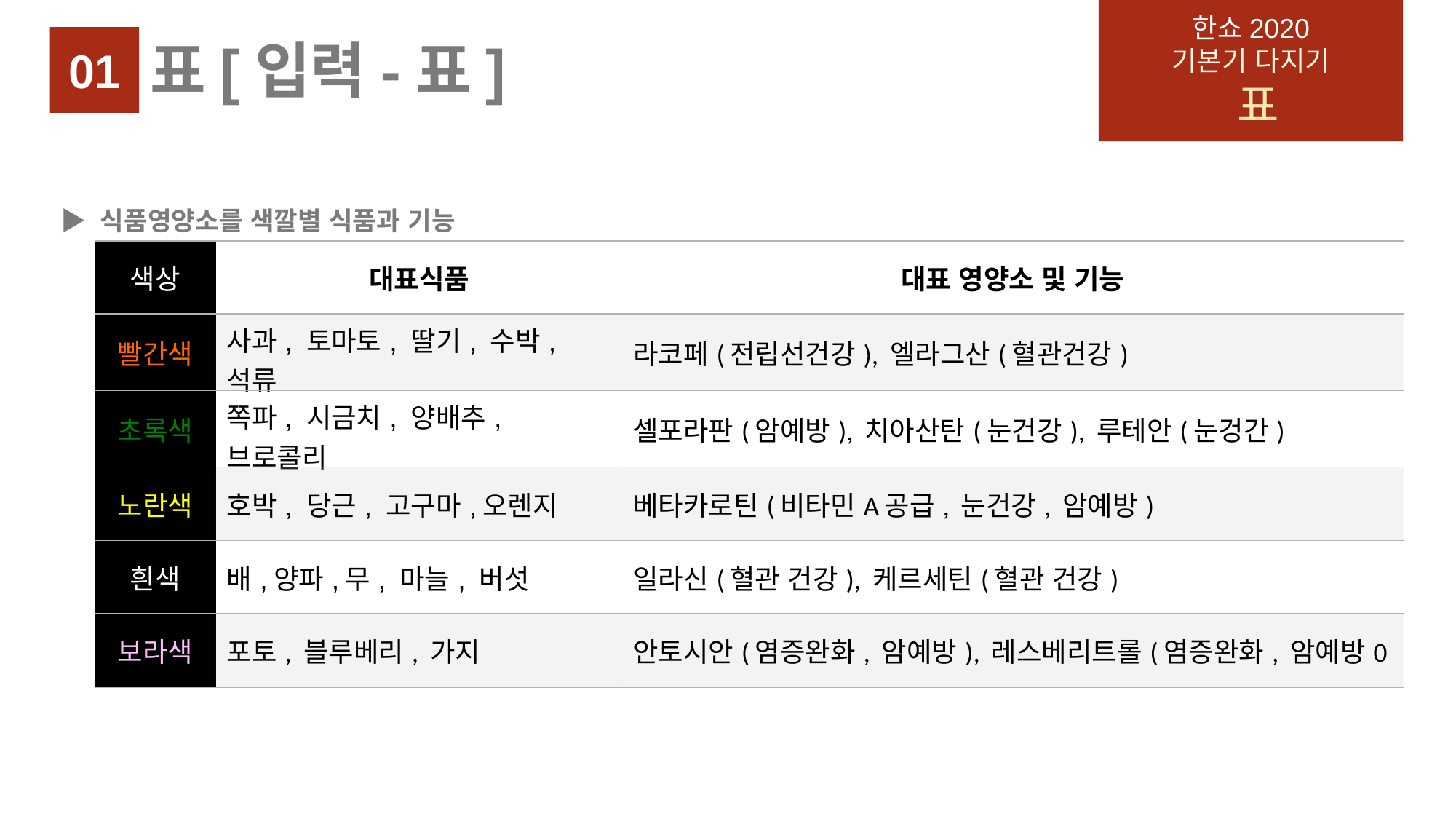

한쇼2020
기본기 다지기
 표
01
표[입력-표]
▶ 식품영양소를 색깔별 식품과 기능
| 색상 | 대표식품 | 대표 영양소 및 기능 |
| --- | --- | --- |
| 빨간색 | 사과, 토마토, 딸기, 수박, 석류 | 라코페(전립선건강), 엘라그산(혈관건강) |
| 초록색 | 쪽파, 시금치, 양배추, 브로콜리 | 셀포라판(암예방), 치아산탄(눈건강), 루테안(눈겅간) |
| 노란색 | 호박, 당근, 고구마,오렌지 | 베타카로틴(비타민A공급, 눈건강, 암예방) |
| 흰색 | 배,양파,무, 마늘, 버섯 | 일라신(혈관 건강), 케르세틴(혈관 건강) |
| 보라색 | 포토, 블루베리, 가지 | 안토시안(염증완화, 암예방), 레스베리트롤(염증완화, 암예방0 |